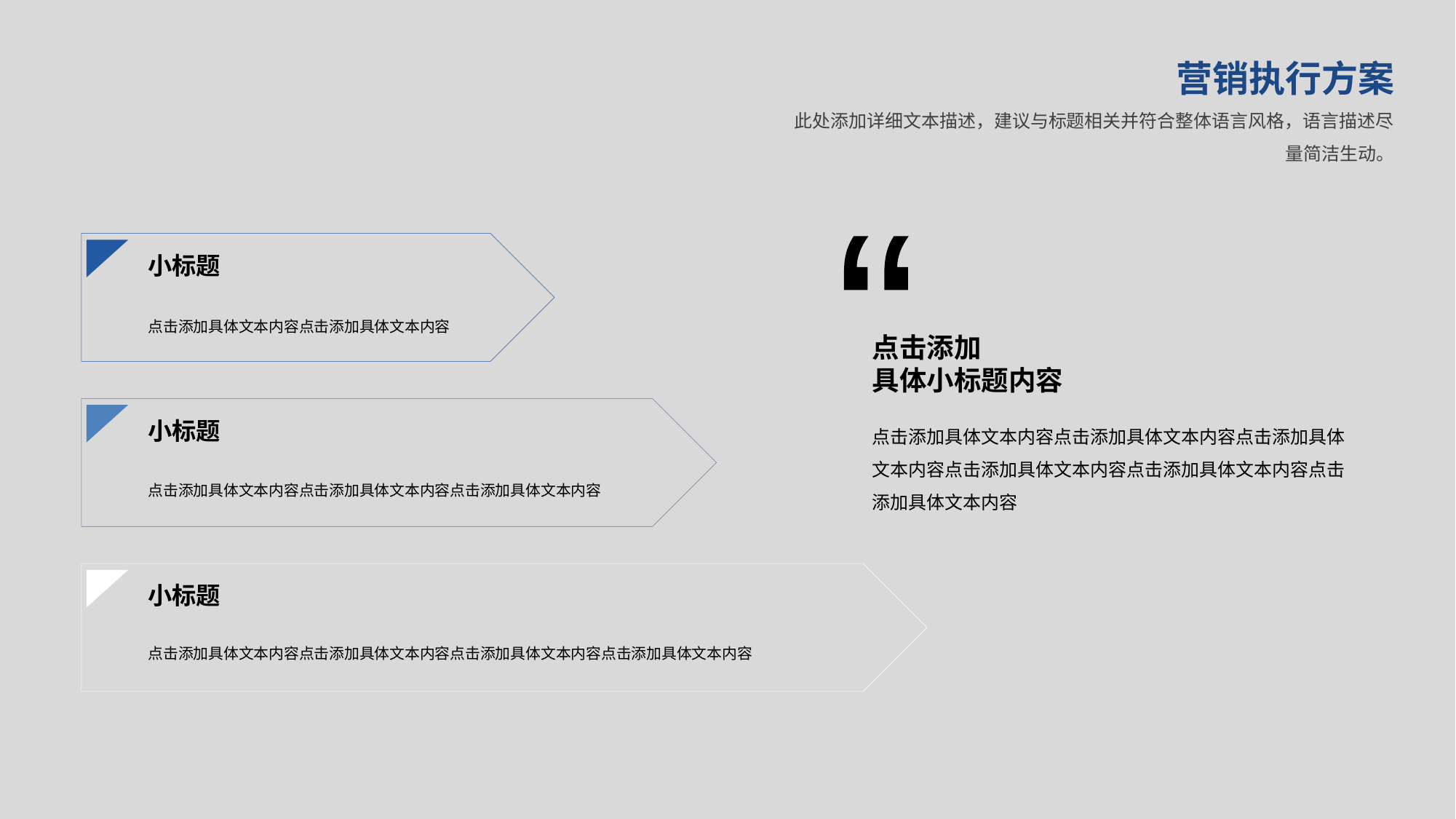

营销执行方案
此处添加详细文本描述，建议与标题相关并符合整体语言风格，语言描述尽量简洁生动。

“

小标题
点击添加具体文本内容点击添加具体文本内容
点击添加
具体小标题内容

点击添加具体文本内容点击添加具体文本内容点击添加具体文本内容点击添加具体文本内容点击添加具体文本内容点击添加具体文本内容

小标题
点击添加具体文本内容点击添加具体文本内容点击添加具体文本内容

小标题
点击添加具体文本内容点击添加具体文本内容点击添加具体文本内容点击添加具体文本内容